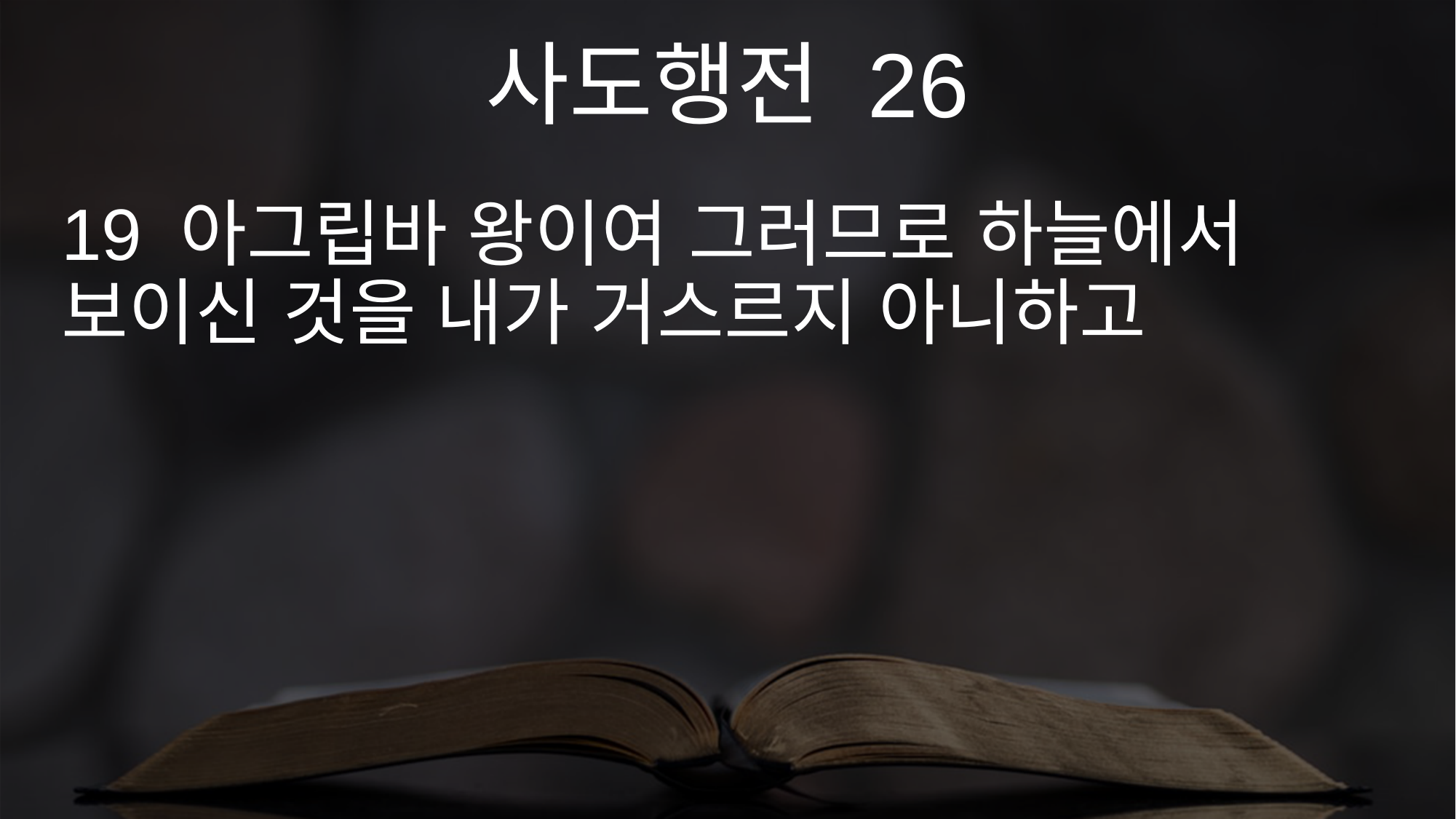

사도행전 26
19 아그립바 왕이여 그러므로 하늘에서 보이신 것을 내가 거스르지 아니하고